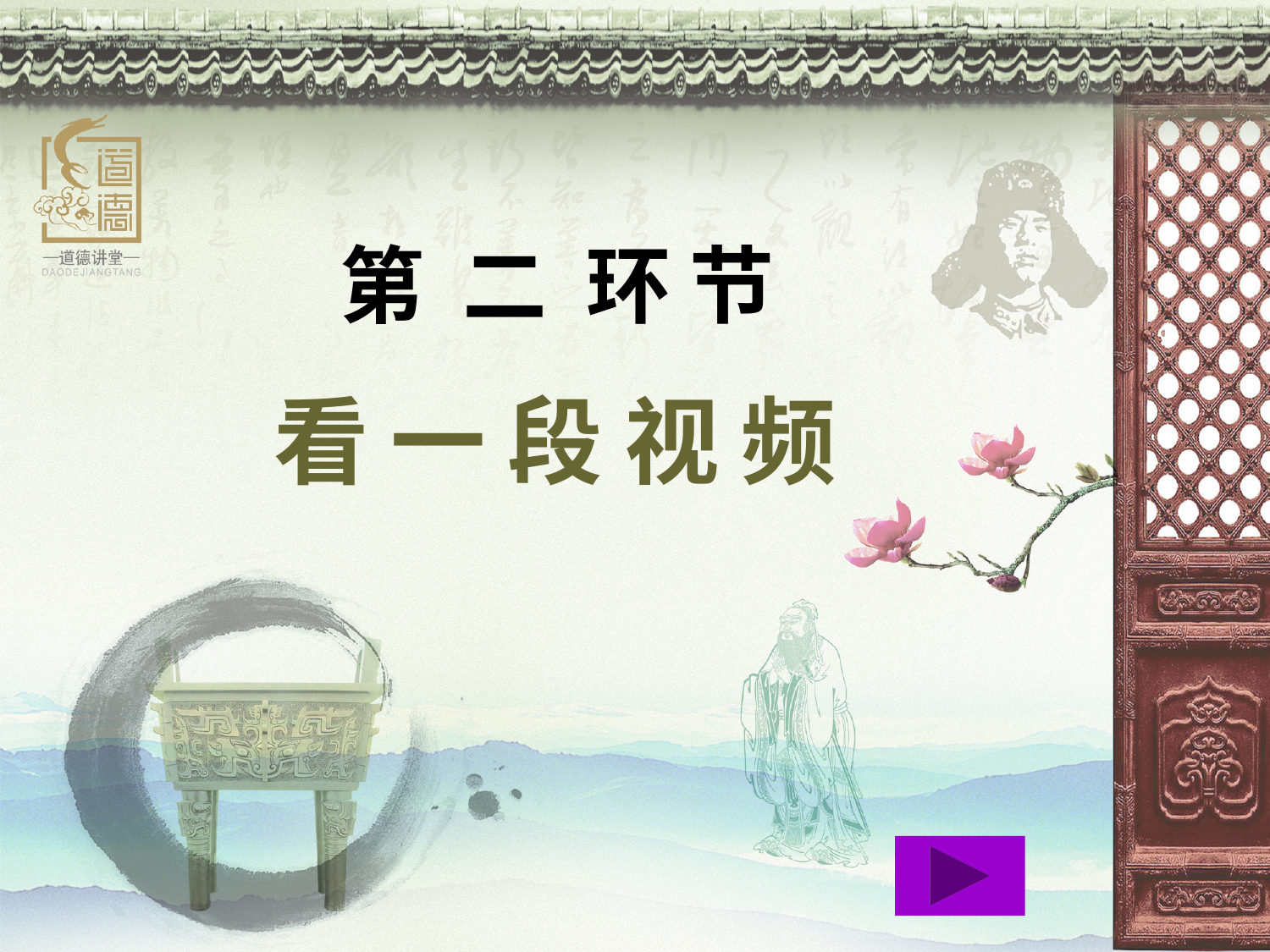

第  二  环 节
看 一 段 视 频

6